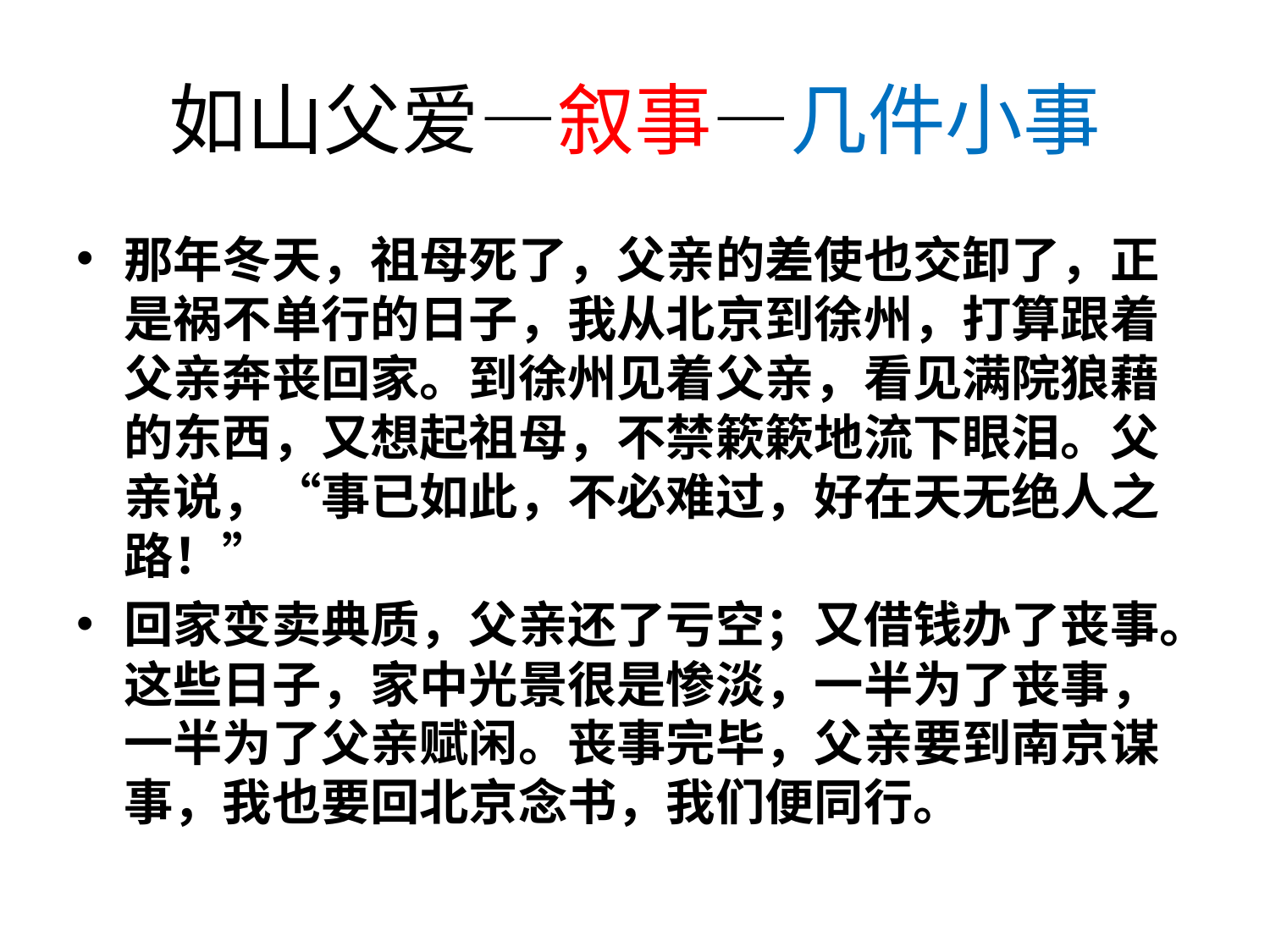

# 如山父爱—叙事—几件小事
那年冬天，祖母死了，父亲的差使也交卸了，正是祸不单行的日子，我从北京到徐州，打算跟着父亲奔丧回家。到徐州见着父亲，看见满院狼藉的东西，又想起祖母，不禁簌簌地流下眼泪。父亲说，“事已如此，不必难过，好在天无绝人之路！”
回家变卖典质，父亲还了亏空；又借钱办了丧事。这些日子，家中光景很是惨淡，一半为了丧事，一半为了父亲赋闲。丧事完毕，父亲要到南京谋事，我也要回北京念书，我们便同行。